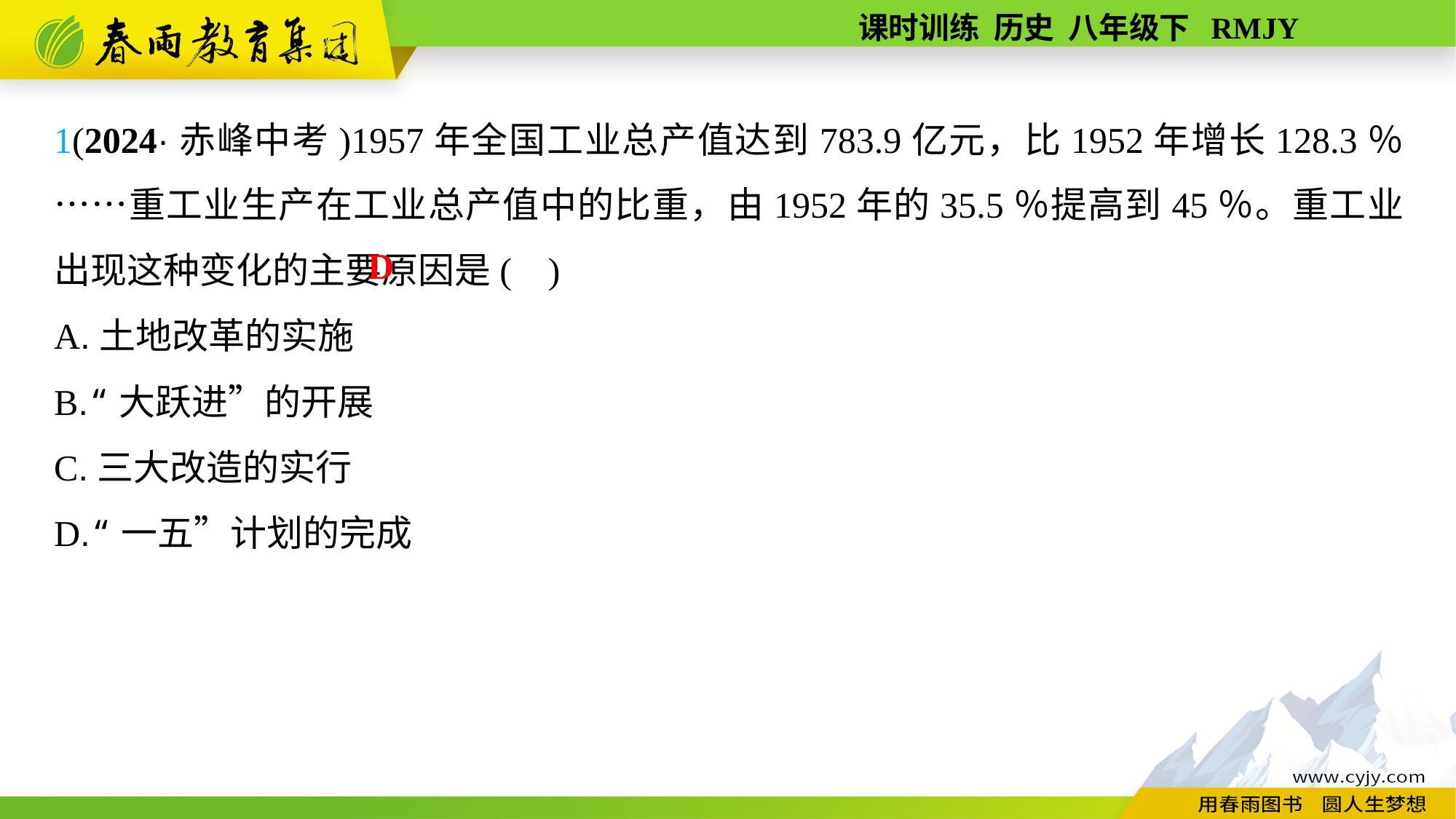

1(2024·赤峰中考)1957年全国工业总产值达到783.9亿元，比1952年增长128.3％……重工业生产在工业总产值中的比重，由1952年的35.5％提高到45％。重工业出现这种变化的主要原因是(    )
A.土地改革的实施
B.“大跃进”的开展
C.三大改造的实行
D.“一五”计划的完成
D